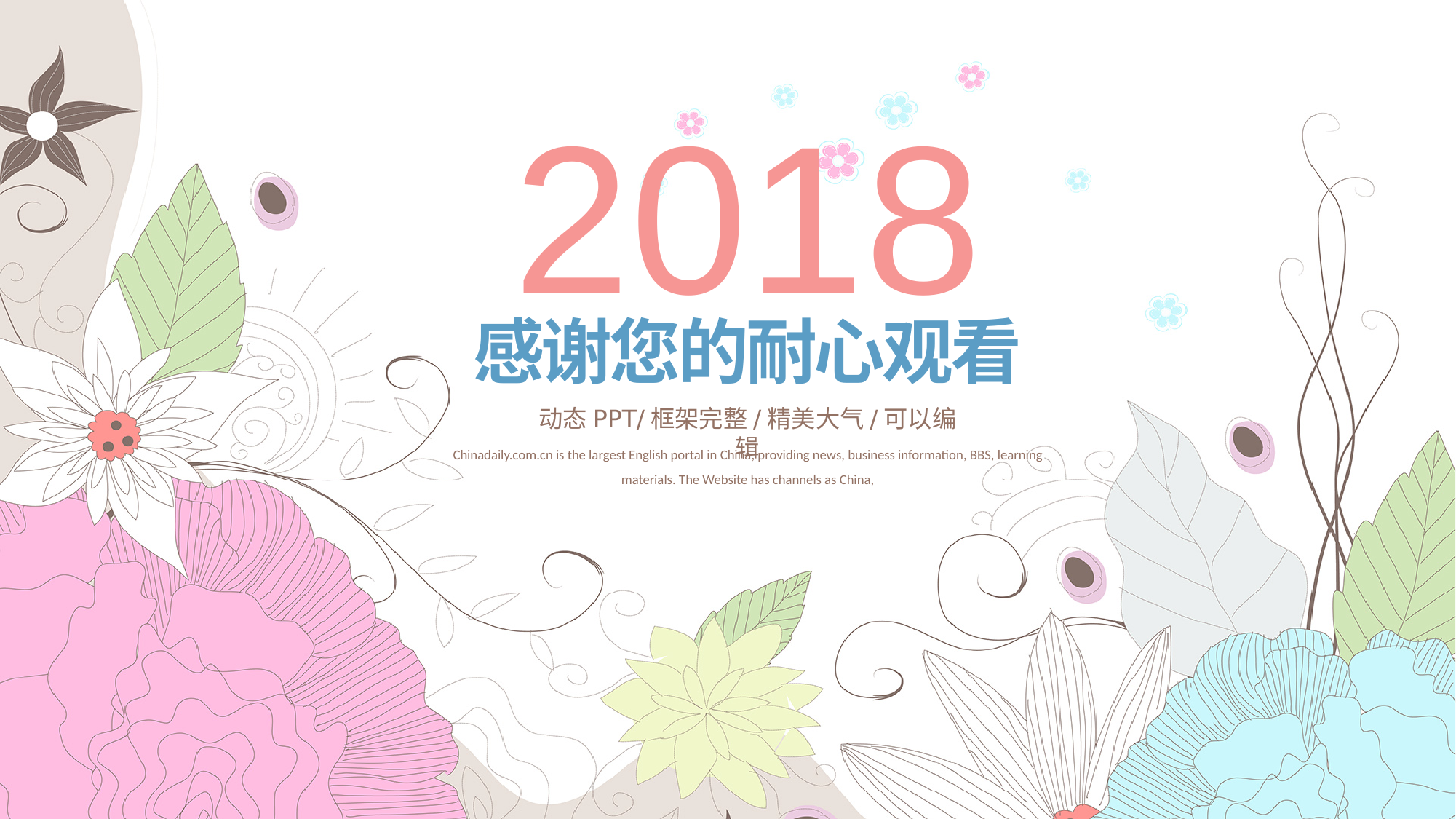

2018
感谢您的耐心观看
动态PPT/框架完整/精美大气/可以编辑
Chinadaily.com.cn is the largest English portal in China, providing news, business information, BBS, learning materials. The Website has channels as China,